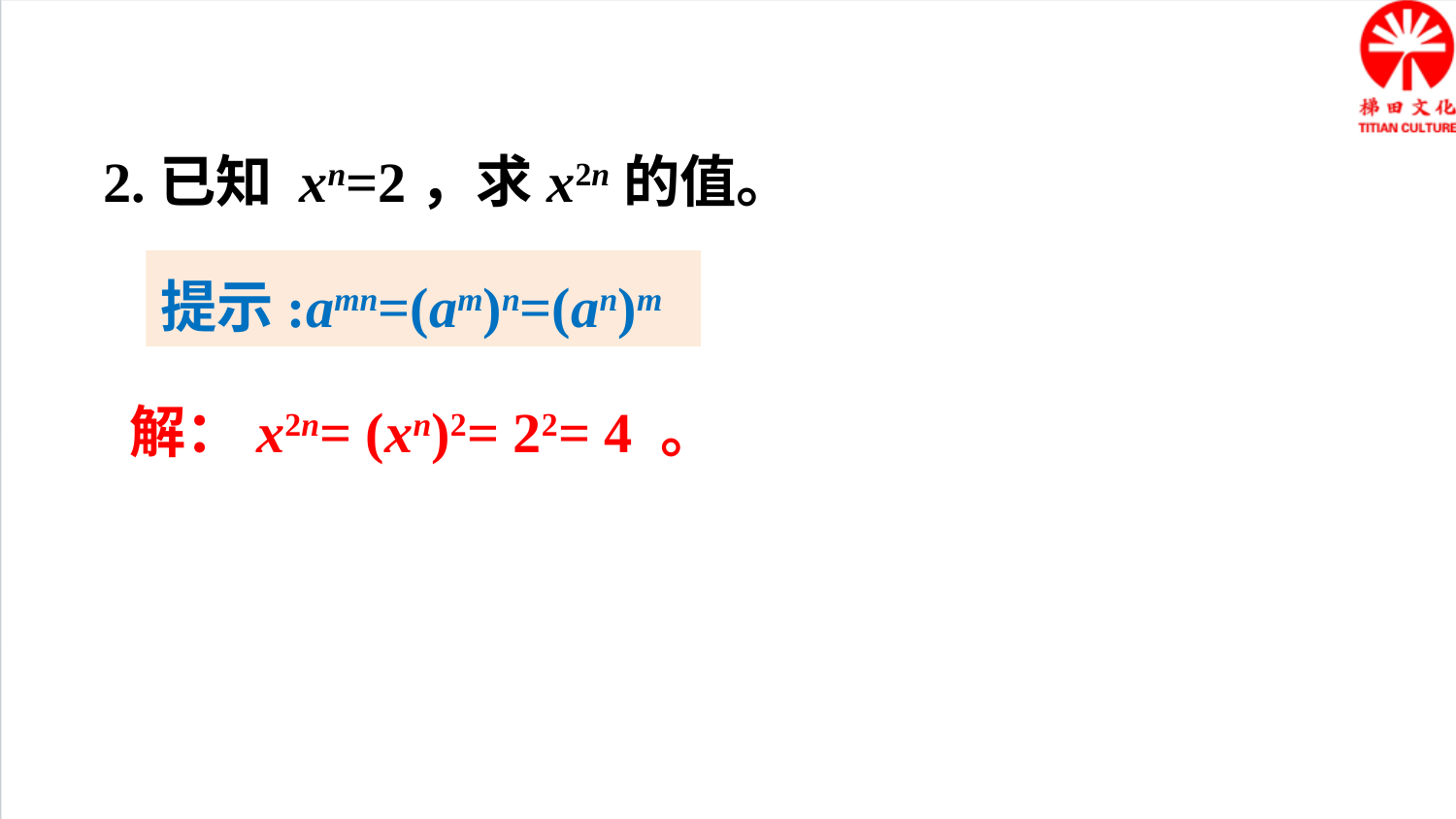

2.已知 xn=2，求x2n的值。
提示:amn=(am)n=(an)m
解：x2n= (xn)2= 22= 4 。